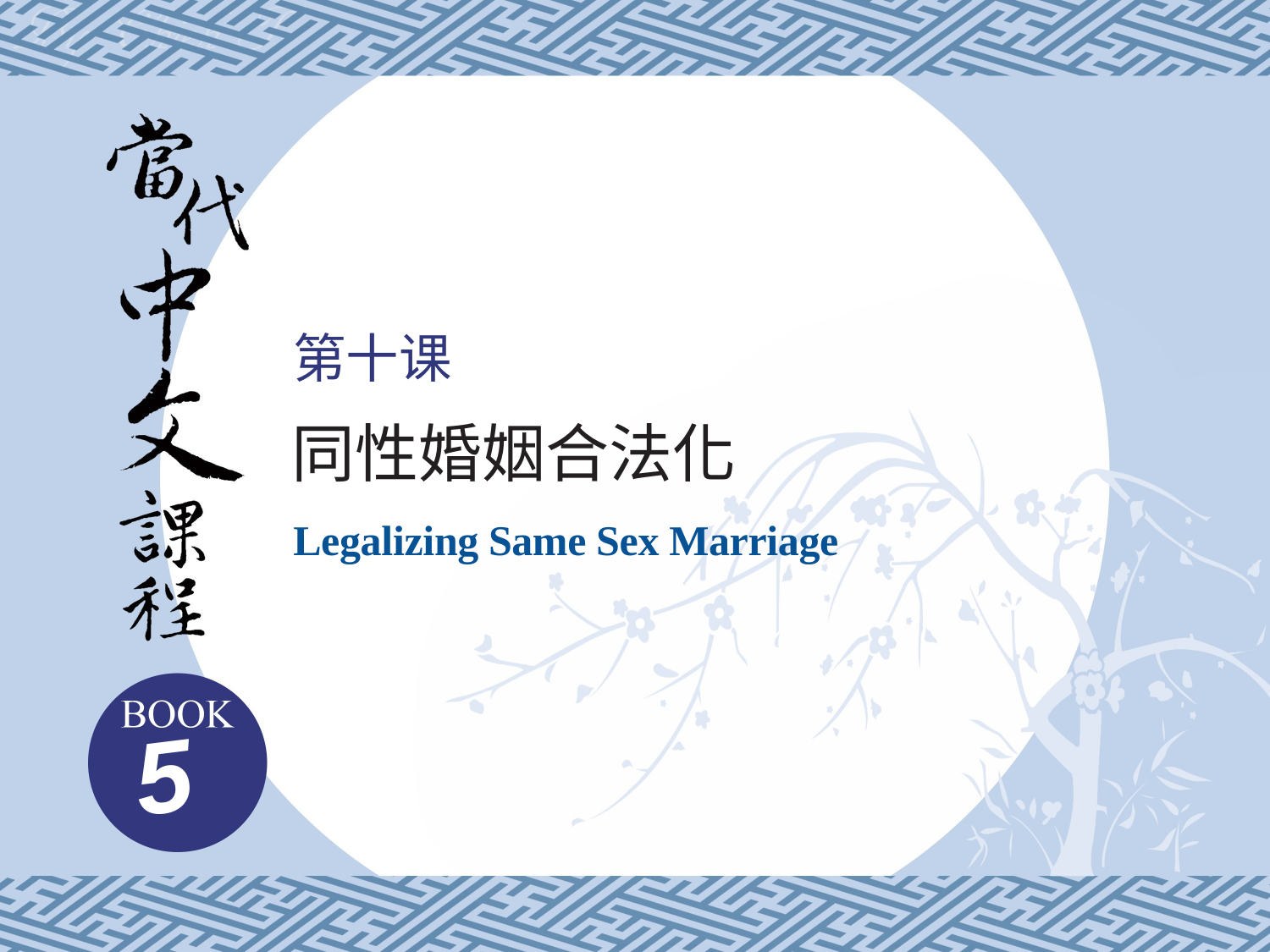

第十课
同性婚姻合法化
Legalizing Same Sex Marriage
5